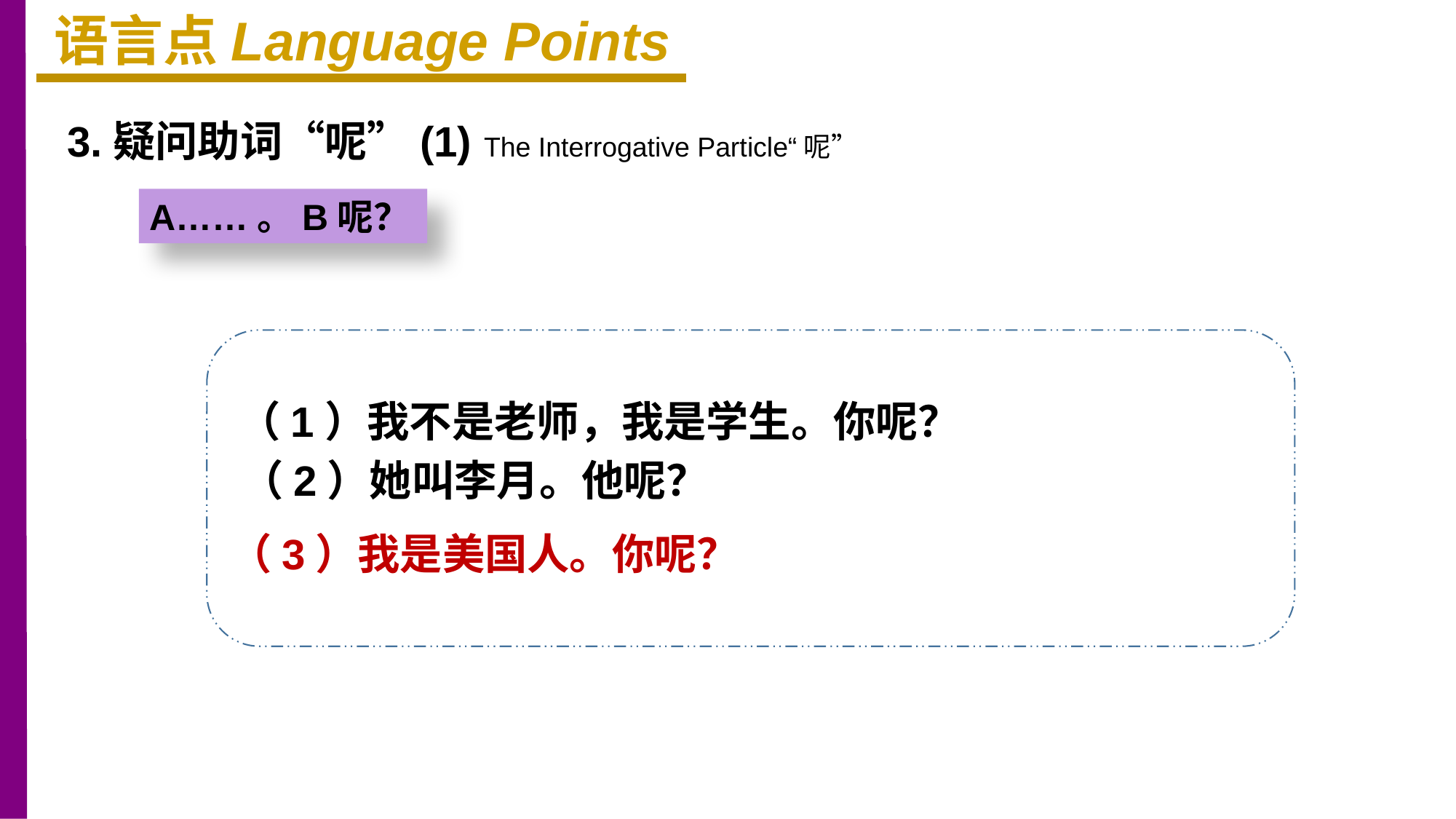

语言点Language Points
3.疑问助词“呢”(1) The Interrogative Particle“呢”
A……。B呢？

（1）我不是老师，我是学生。你呢？
（2）她叫李月。他呢？
（3）我是美国人。你呢？